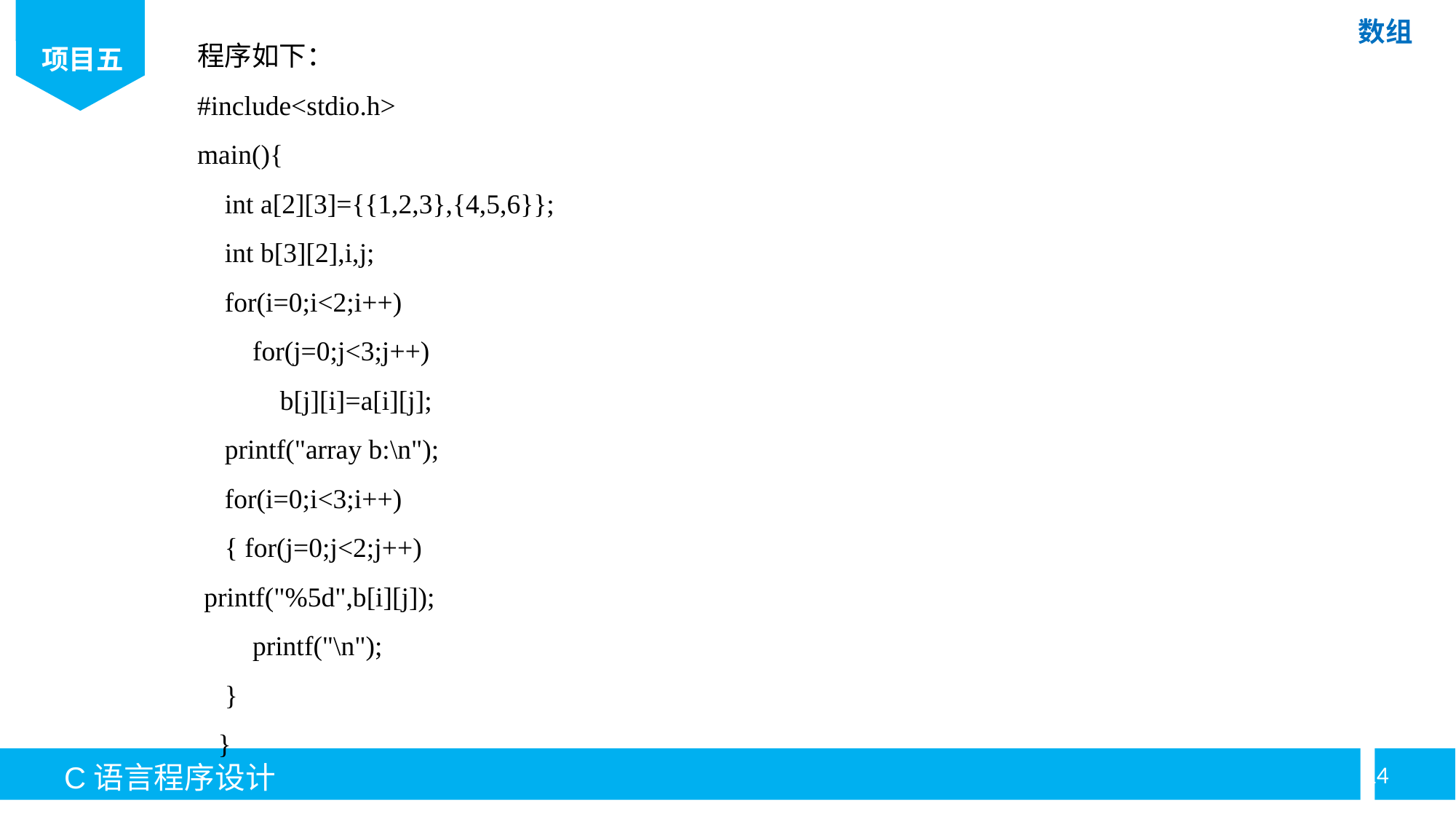

程序如下：
#include<stdio.h>
main(){
    int a[2][3]={{1,2,3},{4,5,6}};
    int b[3][2],i,j;
    for(i=0;i<2;i++)
        for(j=0;j<3;j++)
            b[j][i]=a[i][j];
    printf("array b:\n");
    for(i=0;i<3;i++)
    { for(j=0;j<2;j++)
 printf("%5d",b[i][j]);
        printf("\n");
    }
   }